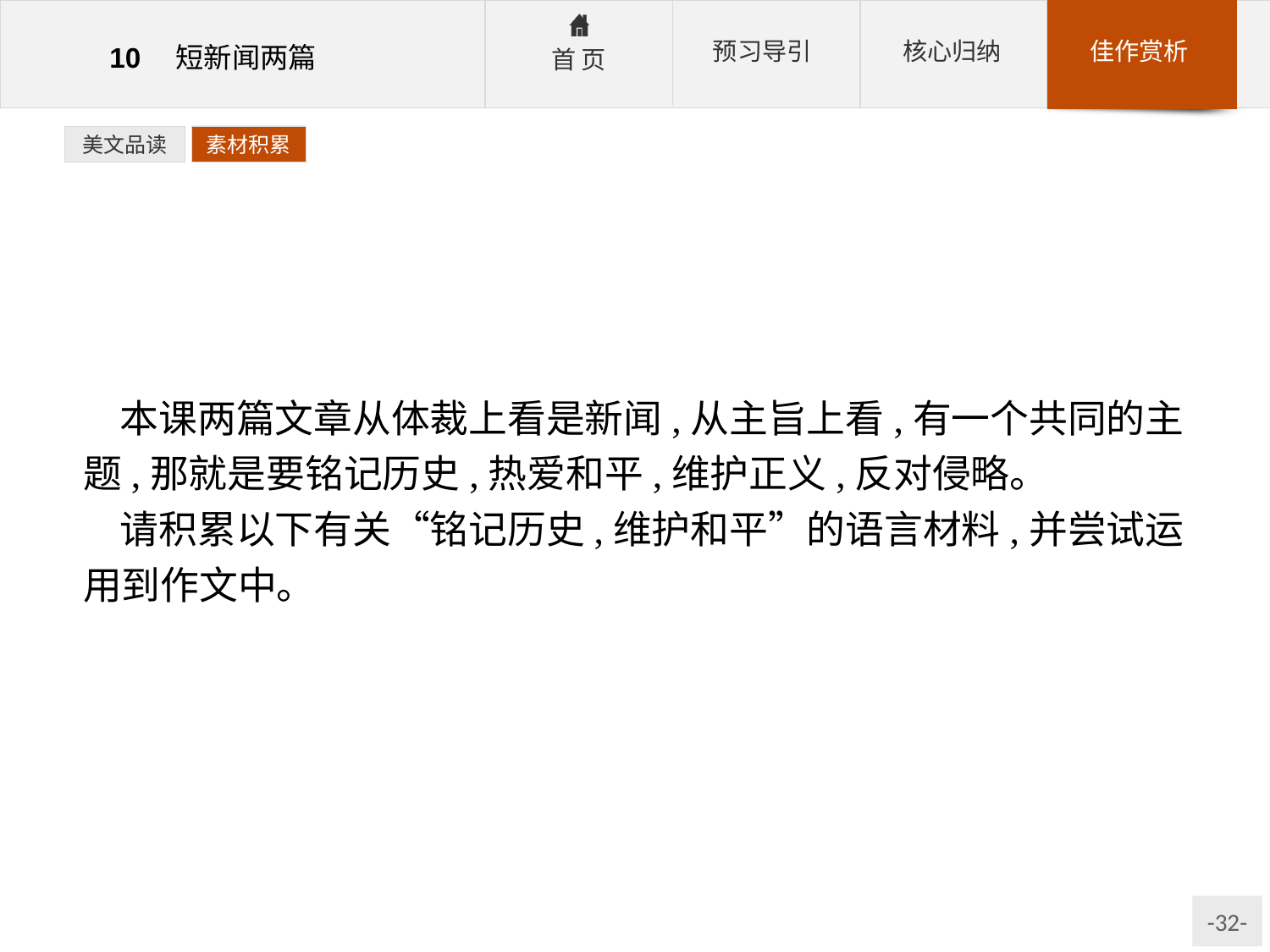

美文品读
素材积累
本课两篇文章从体裁上看是新闻,从主旨上看,有一个共同的主题,那就是要铭记历史,热爱和平,维护正义,反对侵略。
请积累以下有关“铭记历史,维护和平”的语言材料,并尝试运用到作文中。